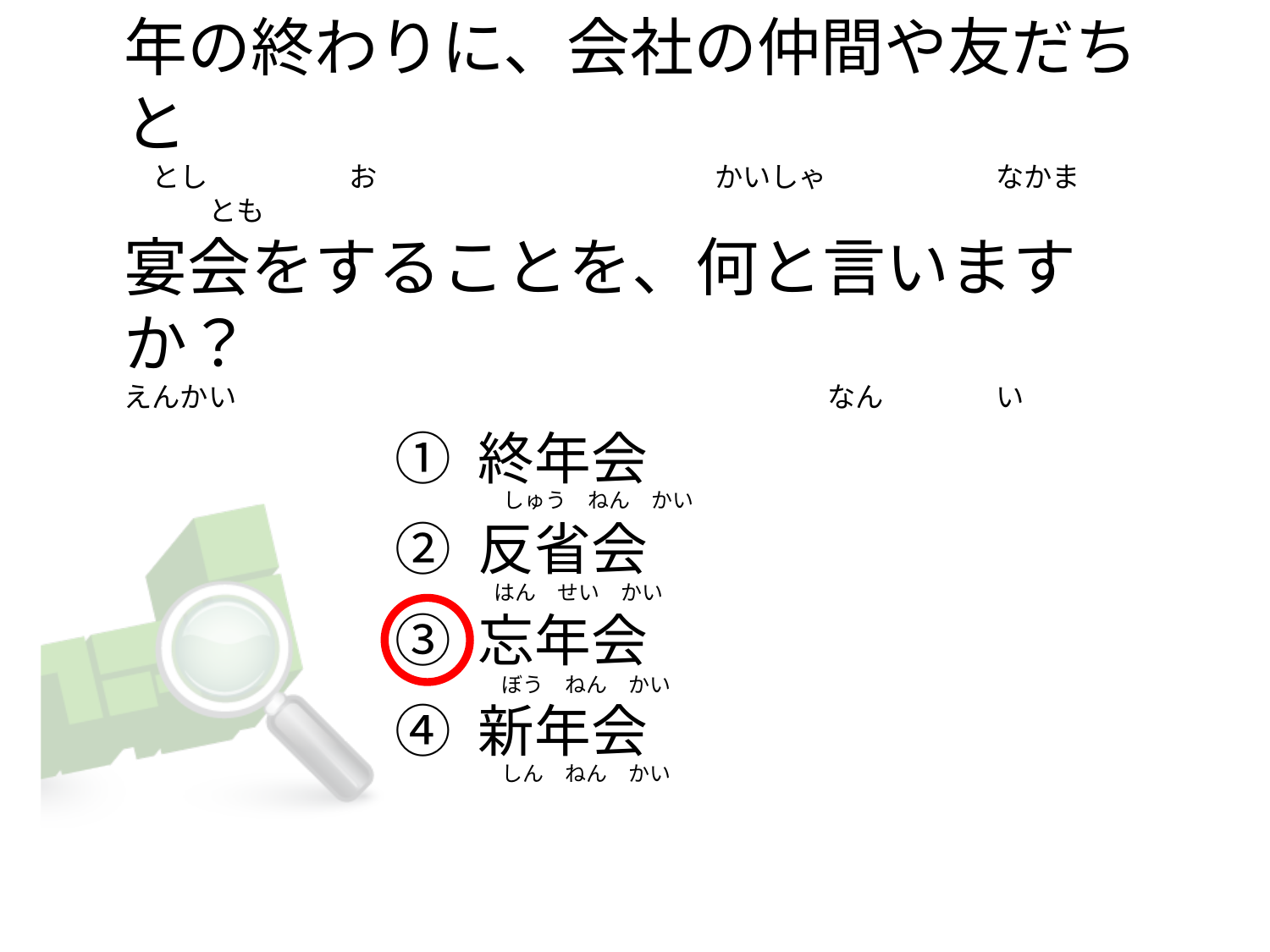

# 年の終わりに、会社の仲間や友だちと 　とし　　　　　お　　　　　　　　　　　　かいしゃ　　　　　　なかま　　　　　とも 宴会をすることを、何と言いますか？ えんかい　　　　　　　　　　　　　　　　　　　　　なん　　　　い
① 終年会
② 反省会
③ 忘年会
④ 新年会
　　　しゅう　ねん　かい
　      はん　せい　かい

　　　ぼう　ねん　かい
　　　しん　ねん　かい